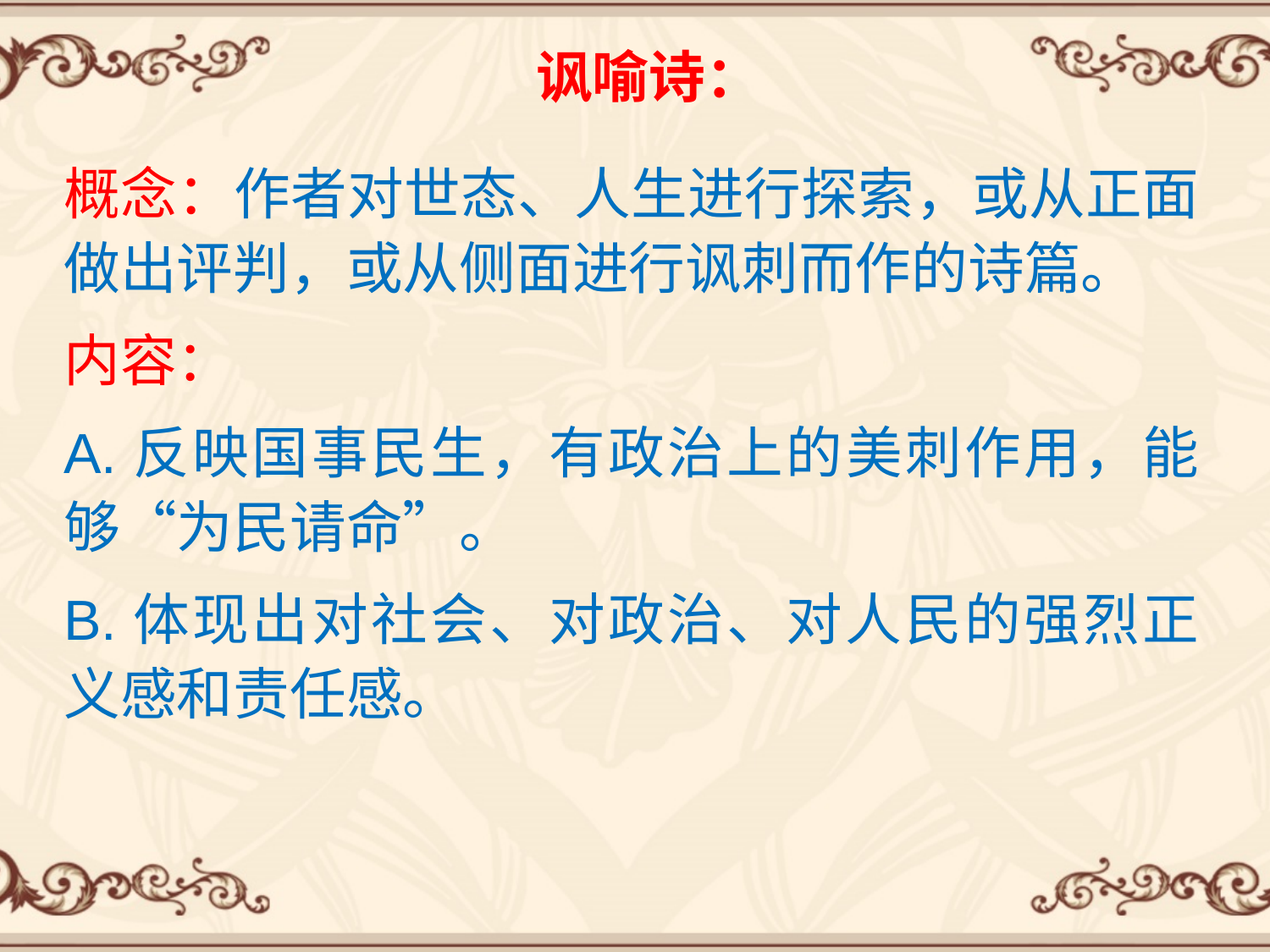

讽喻诗：
概念：作者对世态、人生进行探索，或从正面做出评判，或从侧面进行讽刺而作的诗篇。
内容：
A.反映国事民生，有政治上的美刺作用，能够“为民请命”。
B.体现出对社会、对政治、对人民的强烈正义感和责任感。